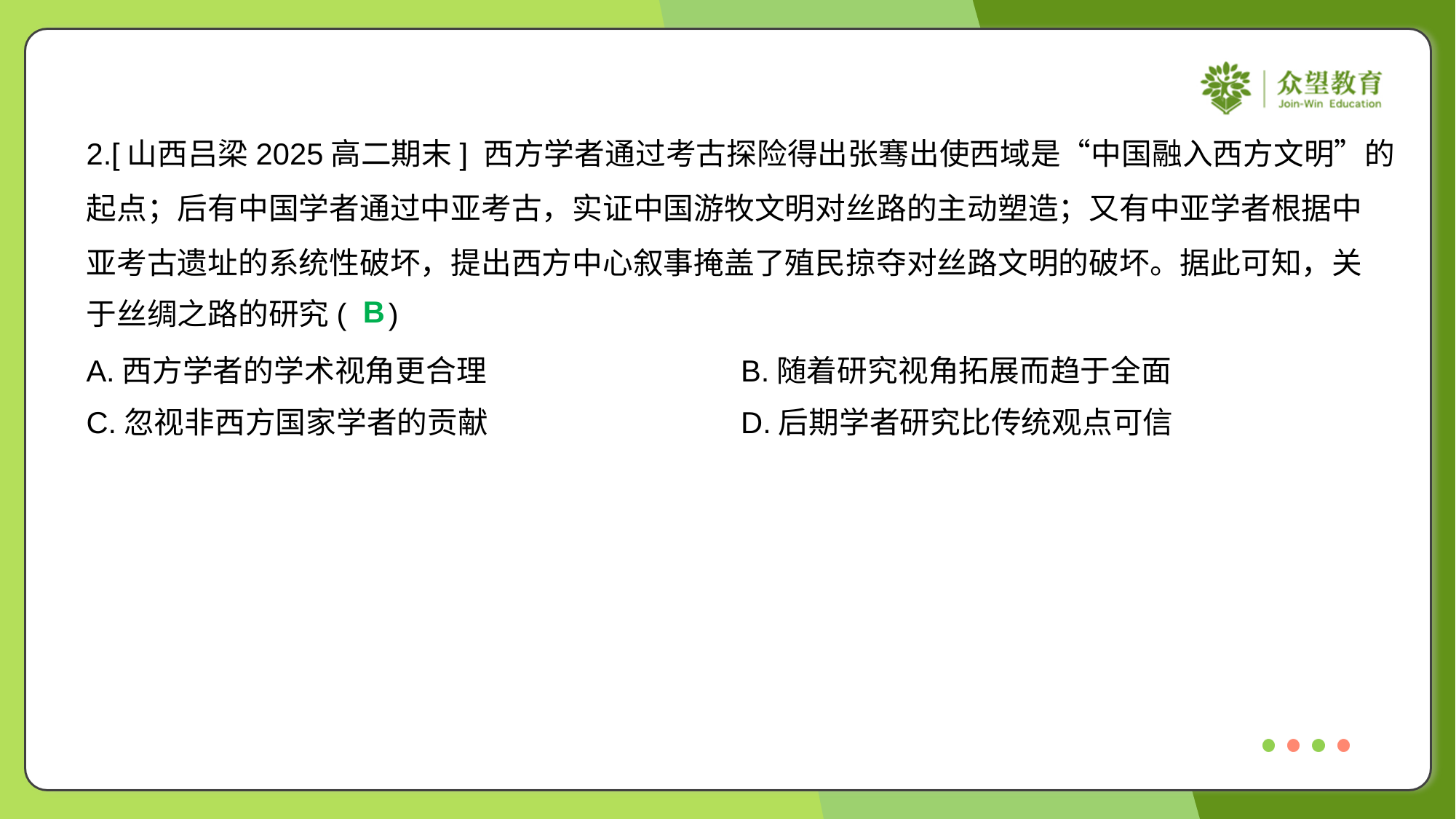

2.[山西吕梁2025高二期末] 西方学者通过考古探险得出张骞出使西域是“中国融入西方文明”的
起点；后有中国学者通过中亚考古，实证中国游牧文明对丝路的主动塑造；又有中亚学者根据中
亚考古遗址的系统性破坏，提出西方中心叙事掩盖了殖民掠夺对丝路文明的破坏。据此可知，关
于丝绸之路的研究(     )
B
A.西方学者的学术视角更合理	B.随着研究视角拓展而趋于全面
C.忽视非西方国家学者的贡献	D.后期学者研究比传统观点可信